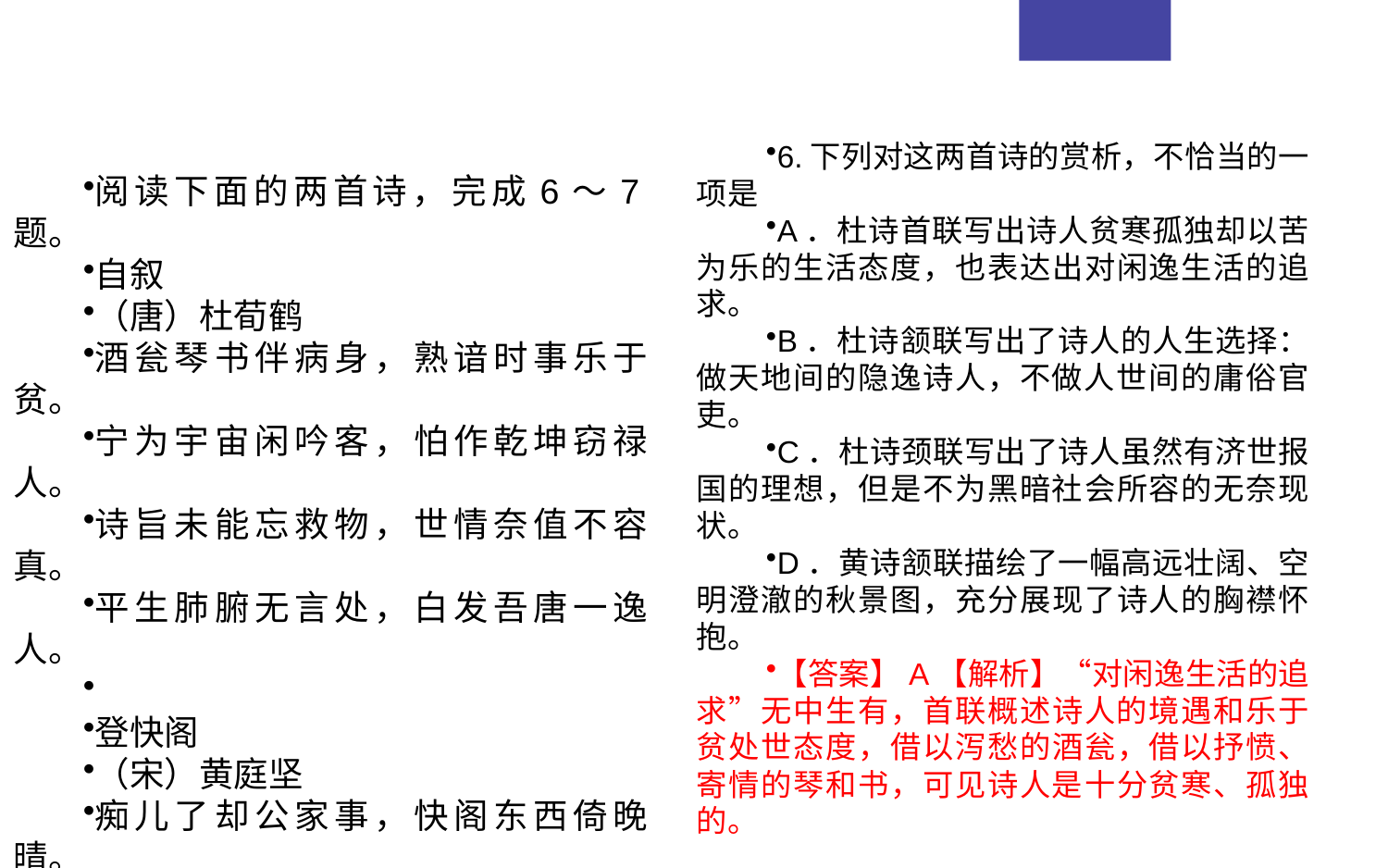

6.下列对这两首诗的赏析，不恰当的一项是
A．杜诗首联写出诗人贫寒孤独却以苦为乐的生活态度，也表达出对闲逸生活的追求。
B．杜诗颔联写出了诗人的人生选择：做天地间的隐逸诗人，不做人世间的庸俗官吏。
C．杜诗颈联写出了诗人虽然有济世报国的理想，但是不为黑暗社会所容的无奈现状。
D．黄诗颔联描绘了一幅高远壮阔、空明澄澈的秋景图，充分展现了诗人的胸襟怀抱。
【答案】A【解析】“对闲逸生活的追求”无中生有，首联概述诗人的境遇和乐于贫处世态度，借以泻愁的酒瓮，借以抒愤、寄情的琴和书，可见诗人是十分贫寒、孤独的。

阅读下面的两首诗，完成6～7题。
自叙
（唐）杜荀鹤
酒瓮琴书伴病身，熟谙时事乐于贫。
宁为宇宙闲吟客，怕作乾坤窃禄人。
诗旨未能忘救物，世情奈值不容真。
平生肺腑无言处，白发吾唐一逸人。

登快阁
（宋）黄庭坚
痴儿了却公家事，快阁东西倚晚晴。
落木千山天远大，澄江一道月分明。
朱弦已为佳人绝，青眼聊因美酒横。
万里归船弄长笛，此心吾与白鸥盟。